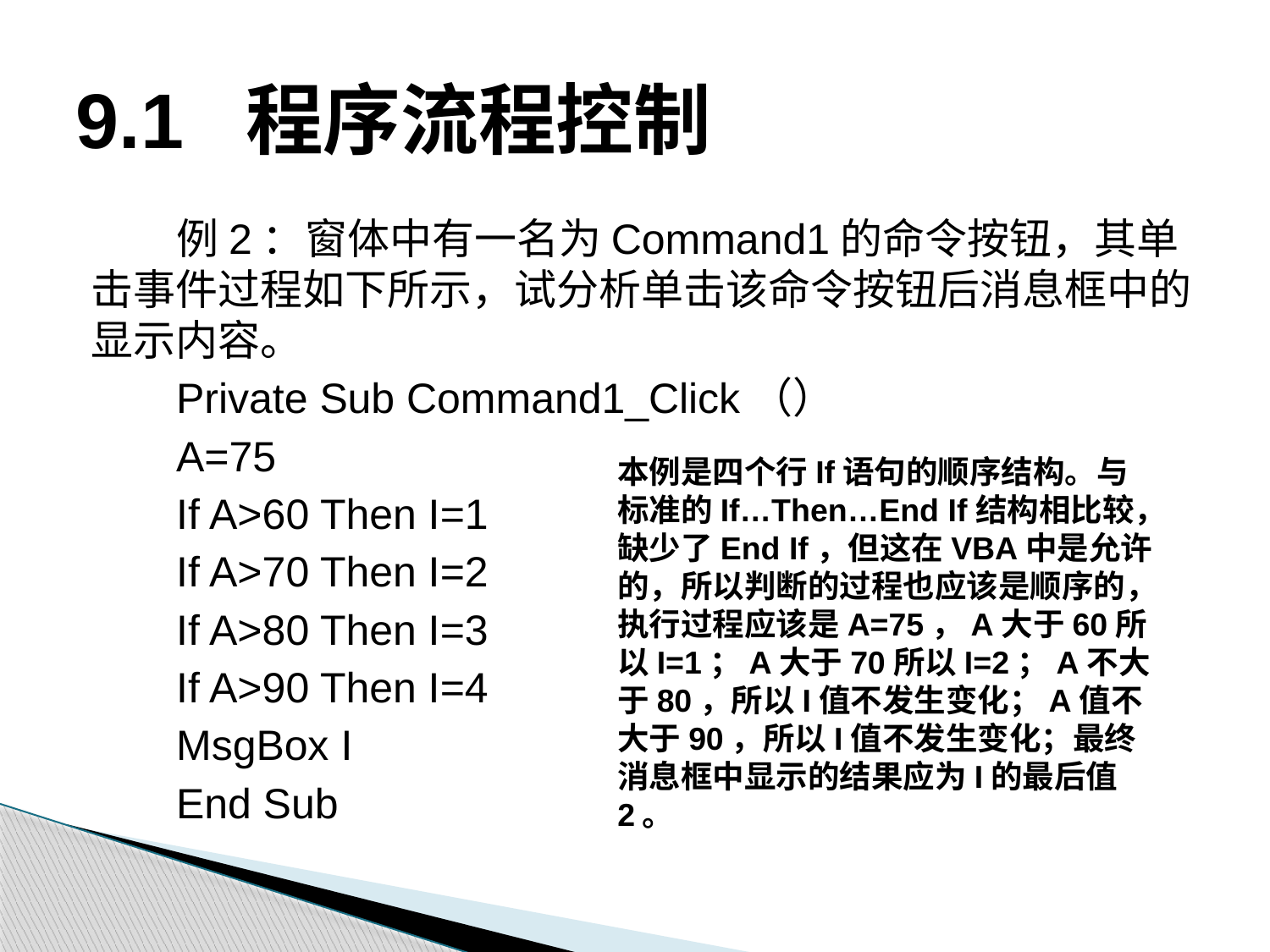

# 9.1  程序流程控制
例2：窗体中有一名为Command1的命令按钮，其单击事件过程如下所示，试分析单击该命令按钮后消息框中的显示内容。
Private Sub Command1_Click（）
A=75
If A>60 Then I=1
If A>70 Then I=2
If A>80 Then I=3
If A>90 Then I=4
MsgBox I
End Sub
本例是四个行If语句的顺序结构。与标准的If…Then…End If结构相比较，缺少了End If，但这在VBA中是允许的，所以判断的过程也应该是顺序的，执行过程应该是A=75，A大于60所以I=1；A大于70所以I=2；A不大于80，所以I值不发生变化；A值不大于90，所以I值不发生变化；最终消息框中显示的结果应为I的最后值2。